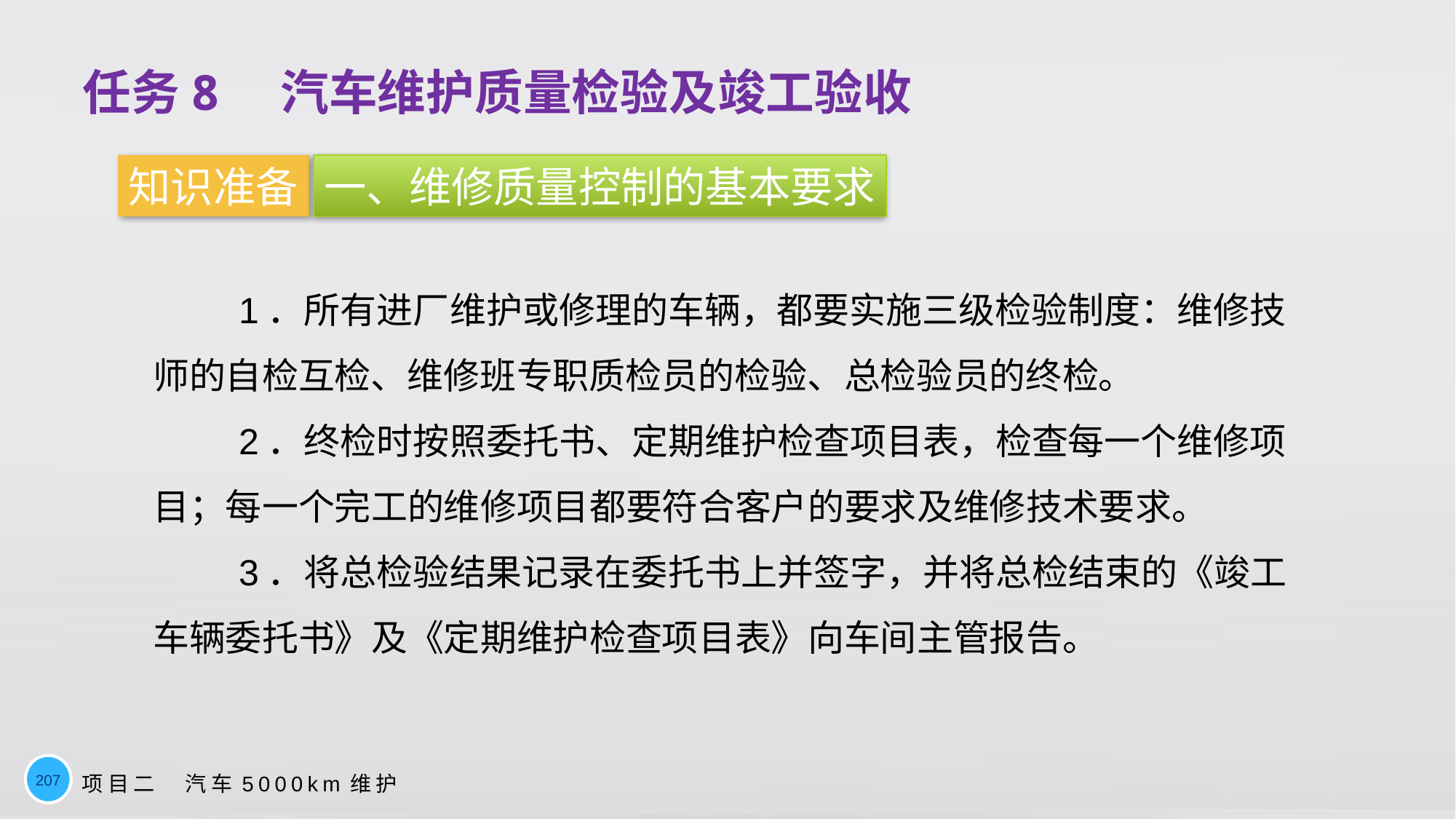

任务8　汽车维护质量检验及竣工验收
知识准备
一、维修质量控制的基本要求
1．所有进厂维护或修理的车辆，都要实施三级检验制度：维修技师的自检互检、维修班专职质检员的检验、总检验员的终检。
2．终检时按照委托书、定期维护检查项目表，检查每一个维修项目；每一个完工的维修项目都要符合客户的要求及维修技术要求。
3．将总检验结果记录在委托书上并签字，并将总检结束的《竣工车辆委托书》及《定期维护检查项目表》向车间主管报告。
207